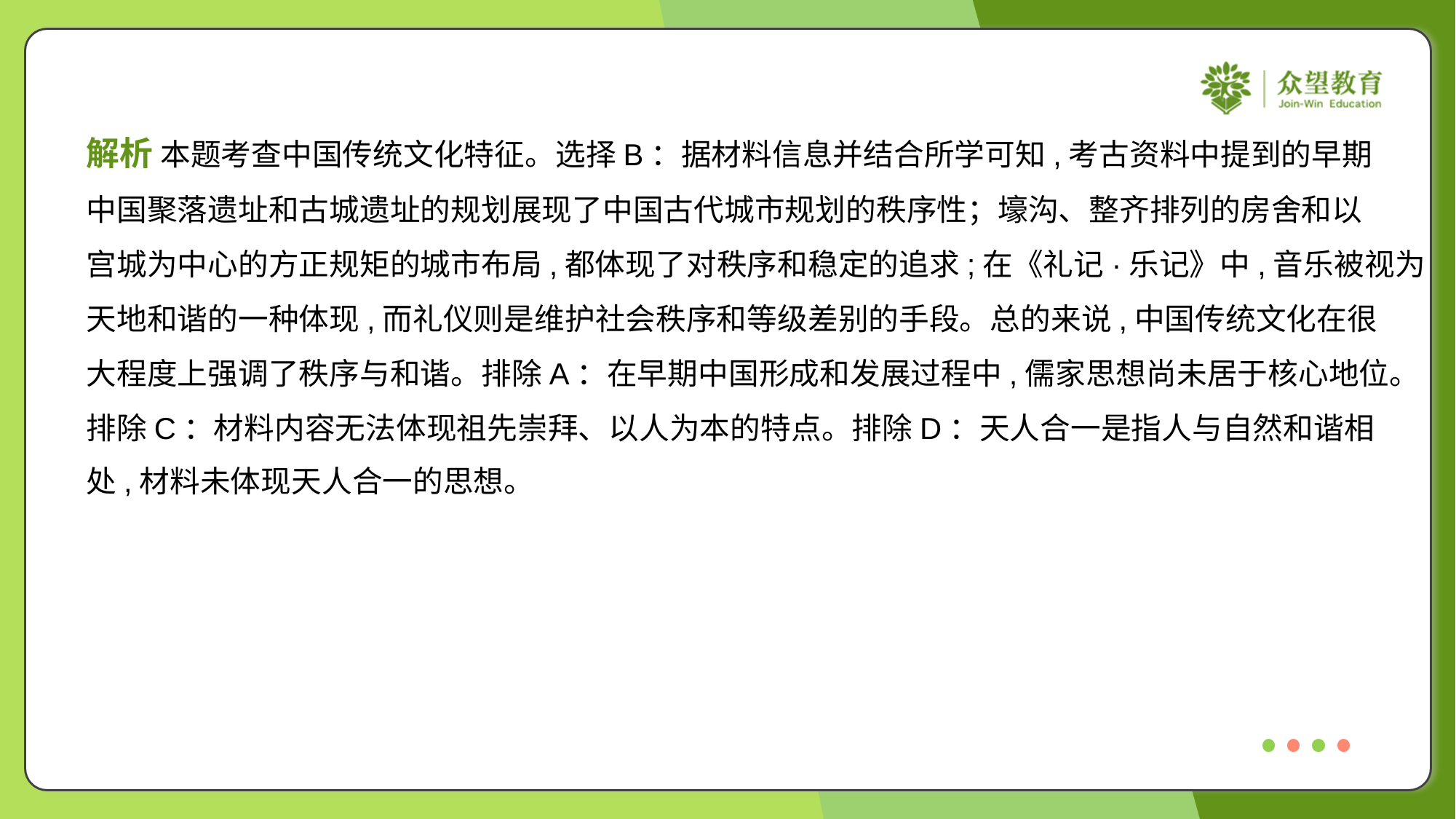

解析 本题考查中国传统文化特征。选择B：据材料信息并结合所学可知,考古资料中提到的早期
中国聚落遗址和古城遗址的规划展现了中国古代城市规划的秩序性；壕沟、整齐排列的房舍和以
宫城为中心的方正规矩的城市布局,都体现了对秩序和稳定的追求;在《礼记·乐记》中,音乐被视为
天地和谐的一种体现,而礼仪则是维护社会秩序和等级差别的手段。总的来说,中国传统文化在很
大程度上强调了秩序与和谐。排除A：在早期中国形成和发展过程中,儒家思想尚未居于核心地位。
排除C：材料内容无法体现祖先崇拜、以人为本的特点。排除D：天人合一是指人与自然和谐相
处,材料未体现天人合一的思想。